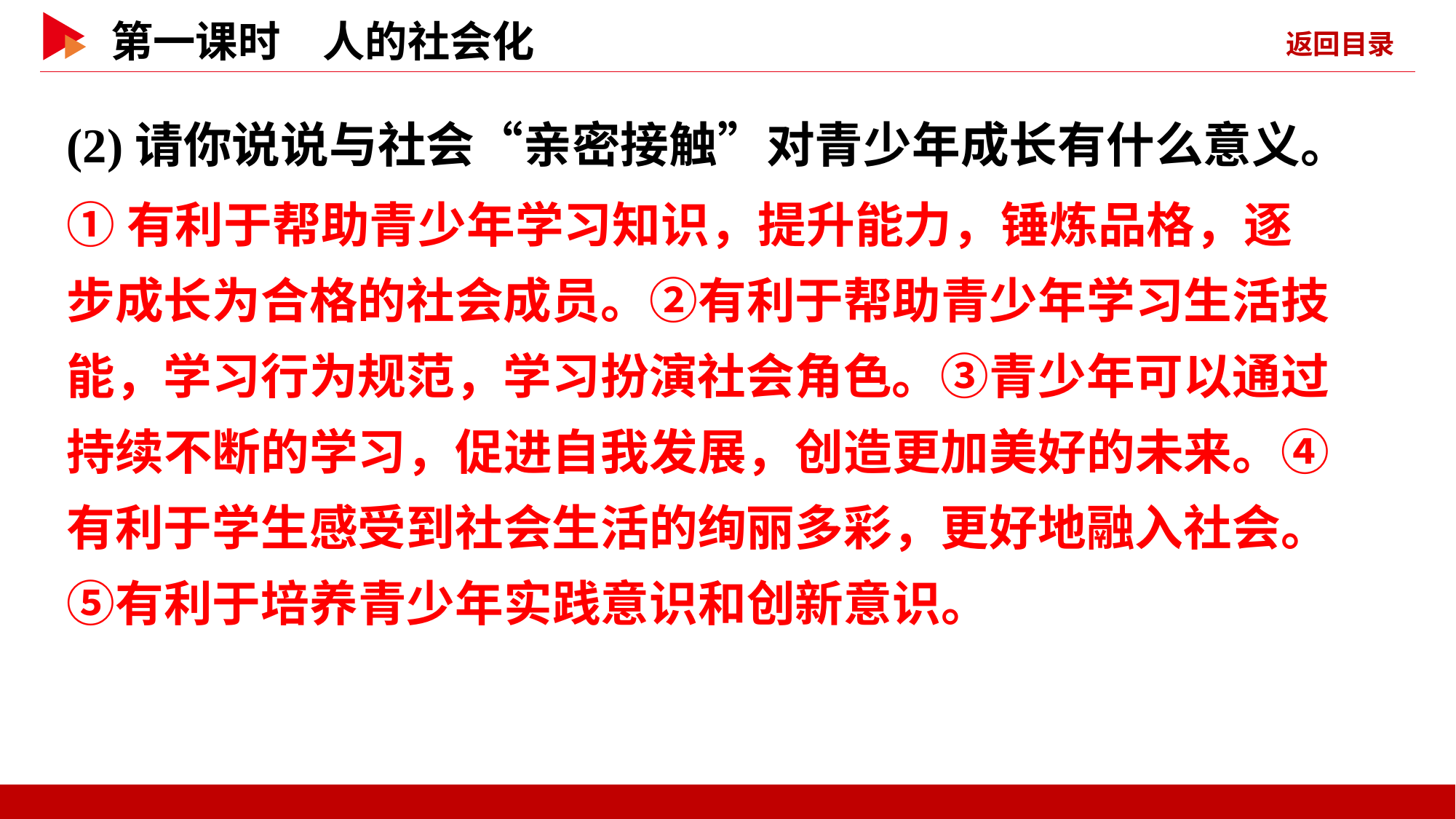

(2)请你说说与社会“亲密接触”对青少年成长有什么意义。
①有利于帮助青少年学习知识，提升能力，锤炼品格，逐步成长为合格的社会成员。②有利于帮助青少年学习生活技能，学习行为规范，学习扮演社会角色。③青少年可以通过持续不断的学习，促进自我发展，创造更加美好的未来。④有利于学生感受到社会生活的绚丽多彩，更好地融入社会。⑤有利于培养青少年实践意识和创新意识。